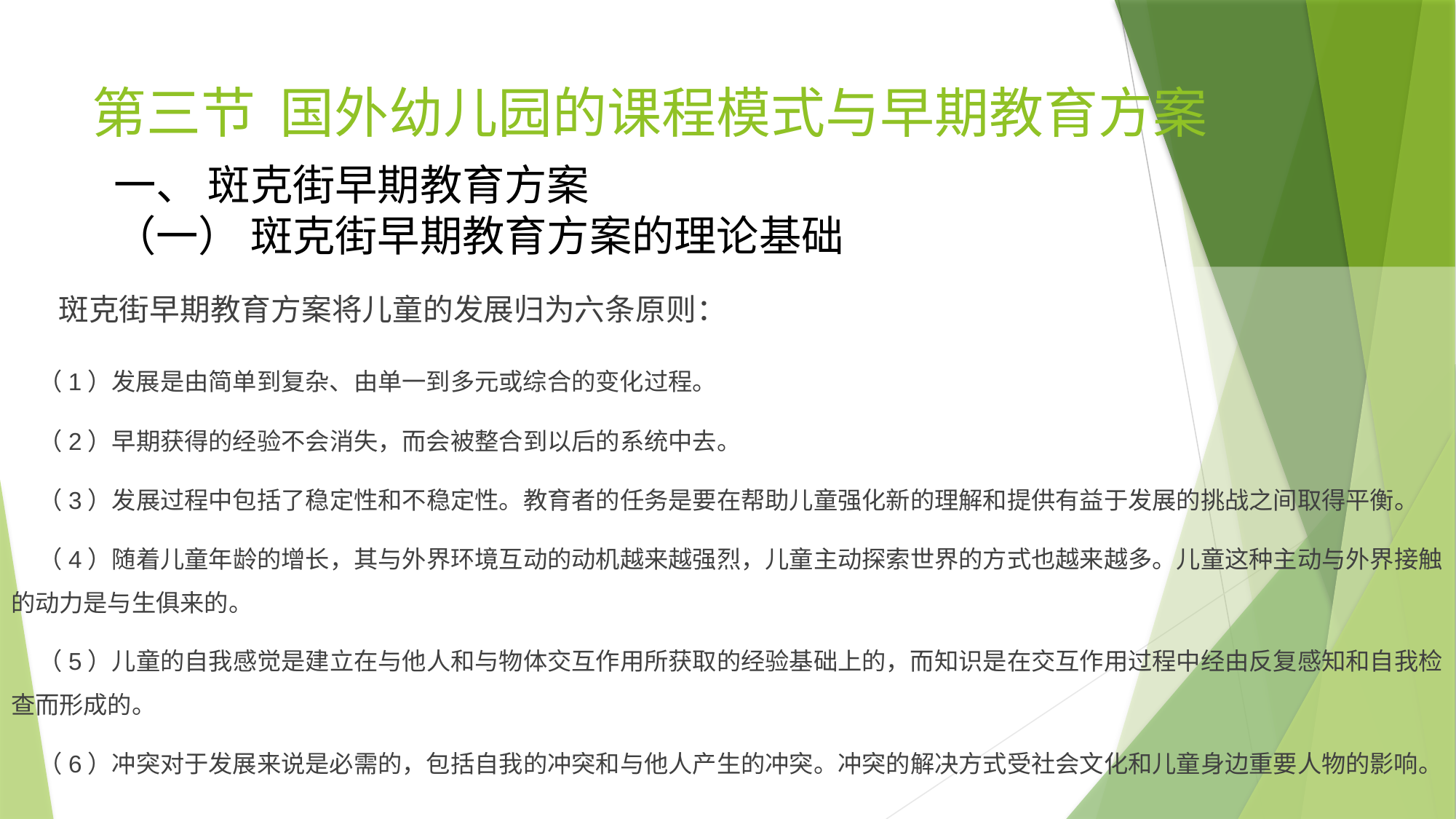

# 第三节  国外幼儿园的课程模式与早期教育方案
一、 斑克街早期教育方案
（一） 斑克街早期教育方案的理论基础
      斑克街早期教育方案将儿童的发展归为六条原则：
   （1）发展是由简单到复杂、由单一到多元或综合的变化过程。
    （2）早期获得的经验不会消失，而会被整合到以后的系统中去。
    （3）发展过程中包括了稳定性和不稳定性。教育者的任务是要在帮助儿童强化新的理解和提供有益于发展的挑战之间取得平衡。
    （4）随着儿童年龄的增长，其与外界环境互动的动机越来越强烈，儿童主动探索世界的方式也越来越多。儿童这种主动与外界接触的动力是与生俱来的。
    （5）儿童的自我感觉是建立在与他人和与物体交互作用所获取的经验基础上的，而知识是在交互作用过程中经由反复感知和自我检查而形成的。
    （6）冲突对于发展来说是必需的，包括自我的冲突和与他人产生的冲突。冲突的解决方式受社会文化和儿童身边重要人物的影响。